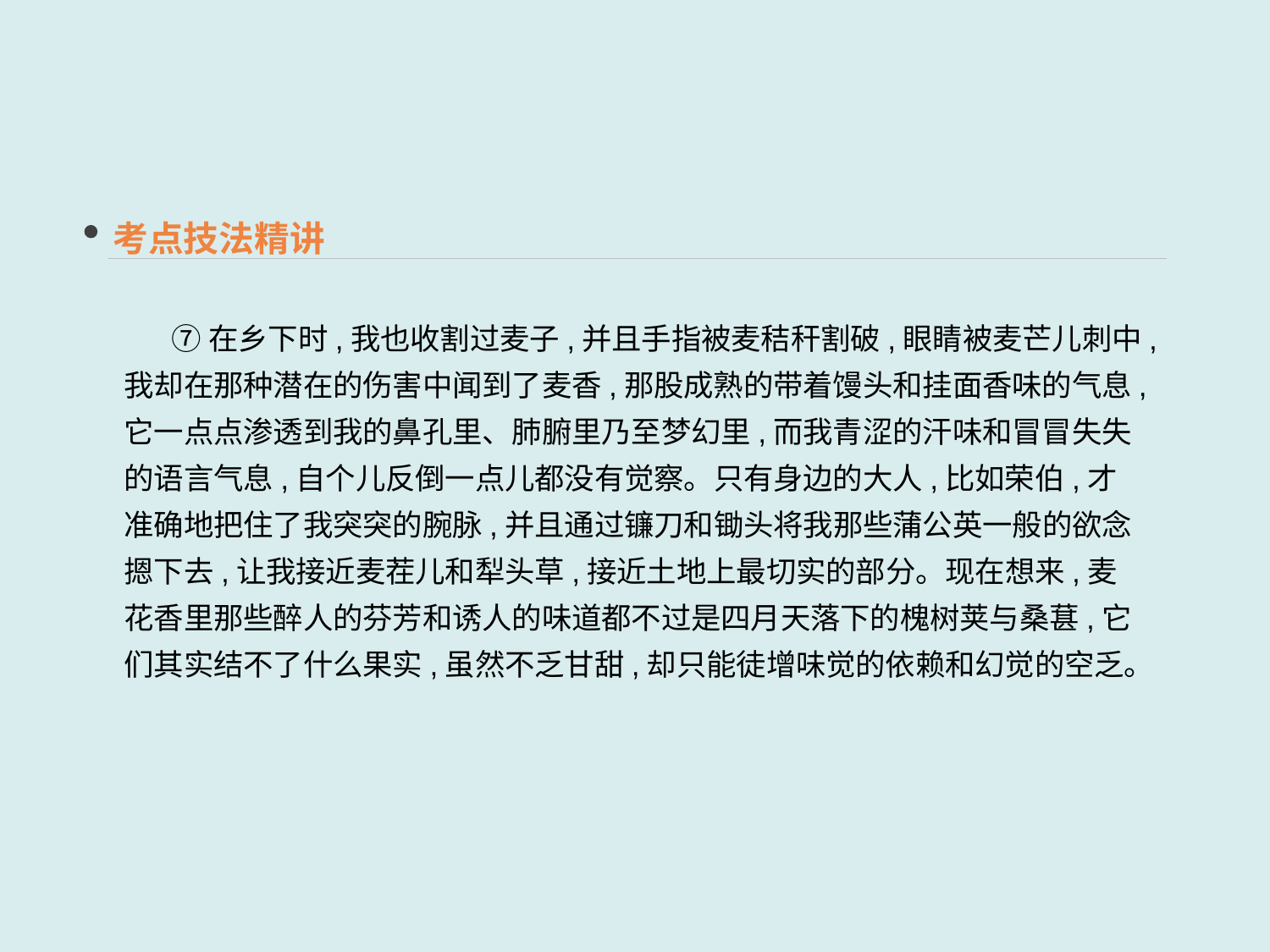

考点技法精讲

       ⑦在乡下时,我也收割过麦子,并且手指被麦秸秆割破,眼睛被麦芒儿刺中,我却在那种潜在的伤害中闻到了麦香,那股成熟的带着馒头和挂面香味的气息,它一点点渗透到我的鼻孔里、肺腑里乃至梦幻里,而我青涩的汗味和冒冒失失的语言气息,自个儿反倒一点儿都没有觉察。只有身边的大人,比如荣伯,才准确地把住了我突突的腕脉,并且通过镰刀和锄头将我那些蒲公英一般的欲念摁下去,让我接近麦茬儿和犁头草,接近土地上最切实的部分。现在想来,麦花香里那些醉人的芬芳和诱人的味道都不过是四月天落下的槐树荚与桑葚,它们其实结不了什么果实,虽然不乏甘甜,却只能徒增味觉的依赖和幻觉的空乏。